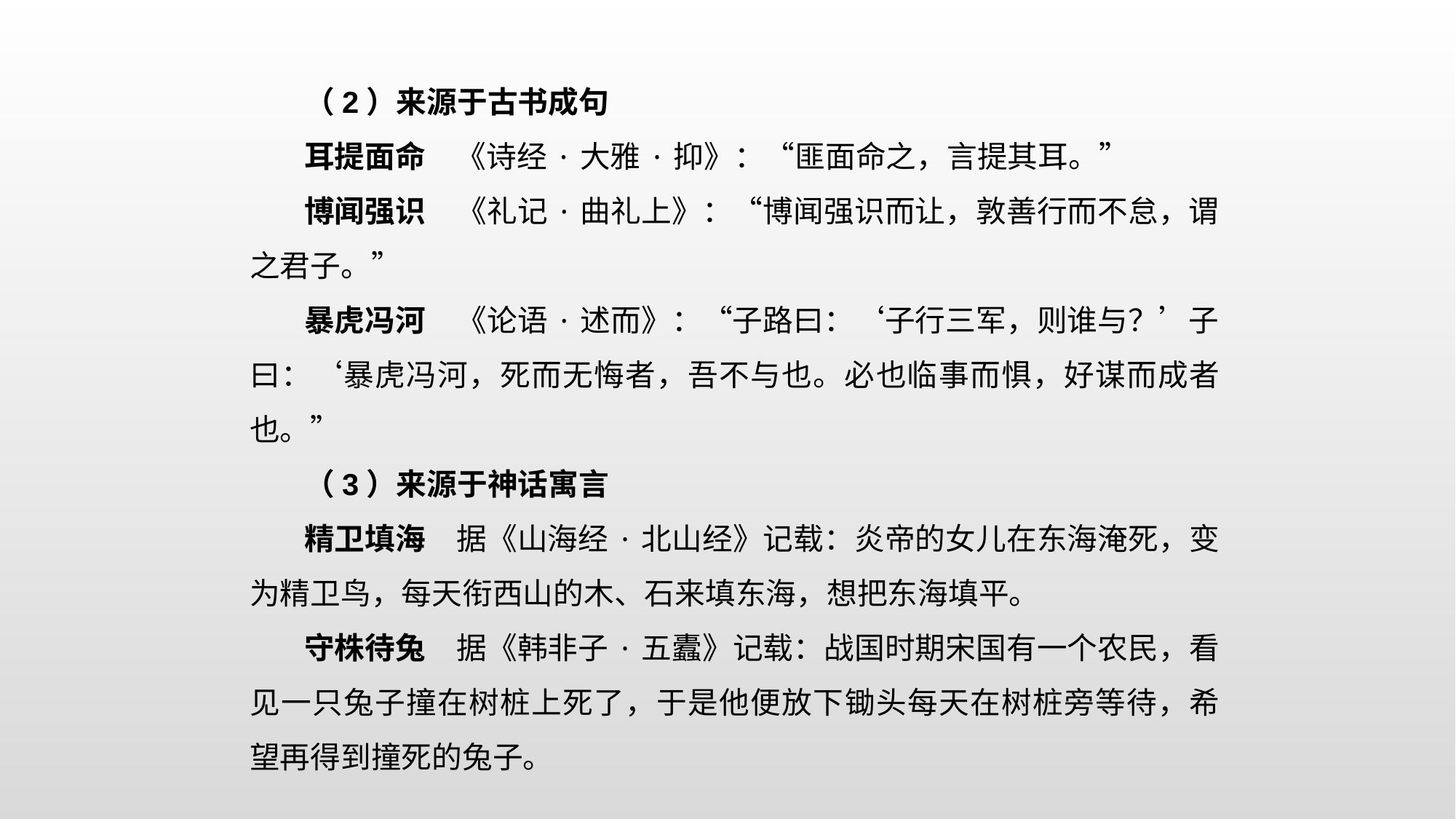

（2）来源于古书成句
耳提面命　《诗经·大雅·抑》：“匪面命之，言提其耳。”
博闻强识　《礼记·曲礼上》：“博闻强识而让，敦善行而不怠，谓之君子。”
暴虎冯河　《论语·述而》：“子路曰：‘子行三军，则谁与？’子曰：‘暴虎冯河，死而无悔者，吾不与也。必也临事而惧，好谋而成者也。”
（3）来源于神话寓言
精卫填海　据《山海经·北山经》记载：炎帝的女儿在东海淹死，变为精卫鸟，每天衔西山的木、石来填东海，想把东海填平。
守株待兔　据《韩非子·五蠹》记载：战国时期宋国有一个农民，看见一只兔子撞在树桩上死了，于是他便放下锄头每天在树桩旁等待，希望再得到撞死的兔子。